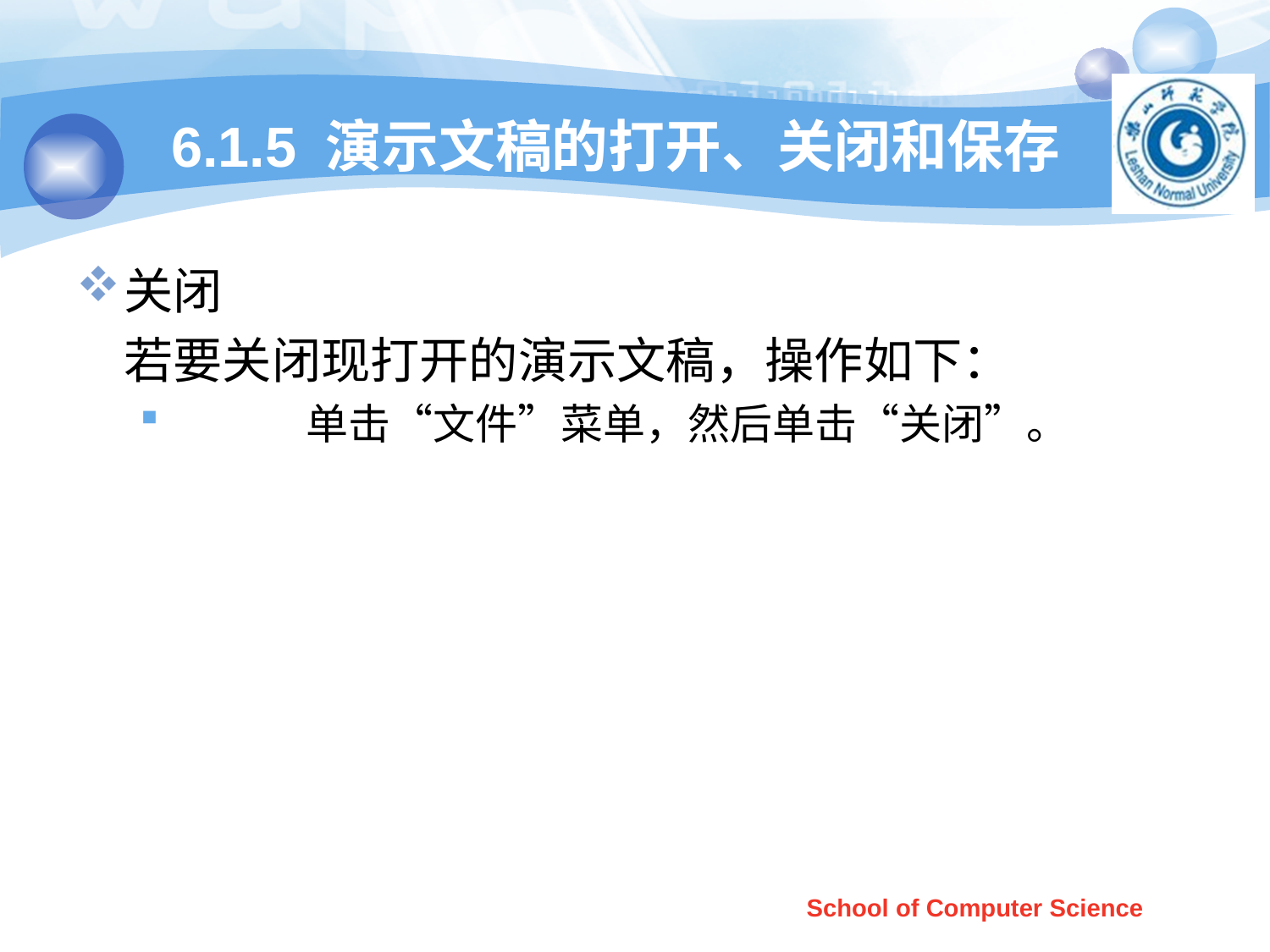

# 6.1.5 演示文稿的打开、关闭和保存
关闭
	若要关闭现打开的演示文稿，操作如下：
	单击“文件”菜单，然后单击“关闭”。

School of Computer Science